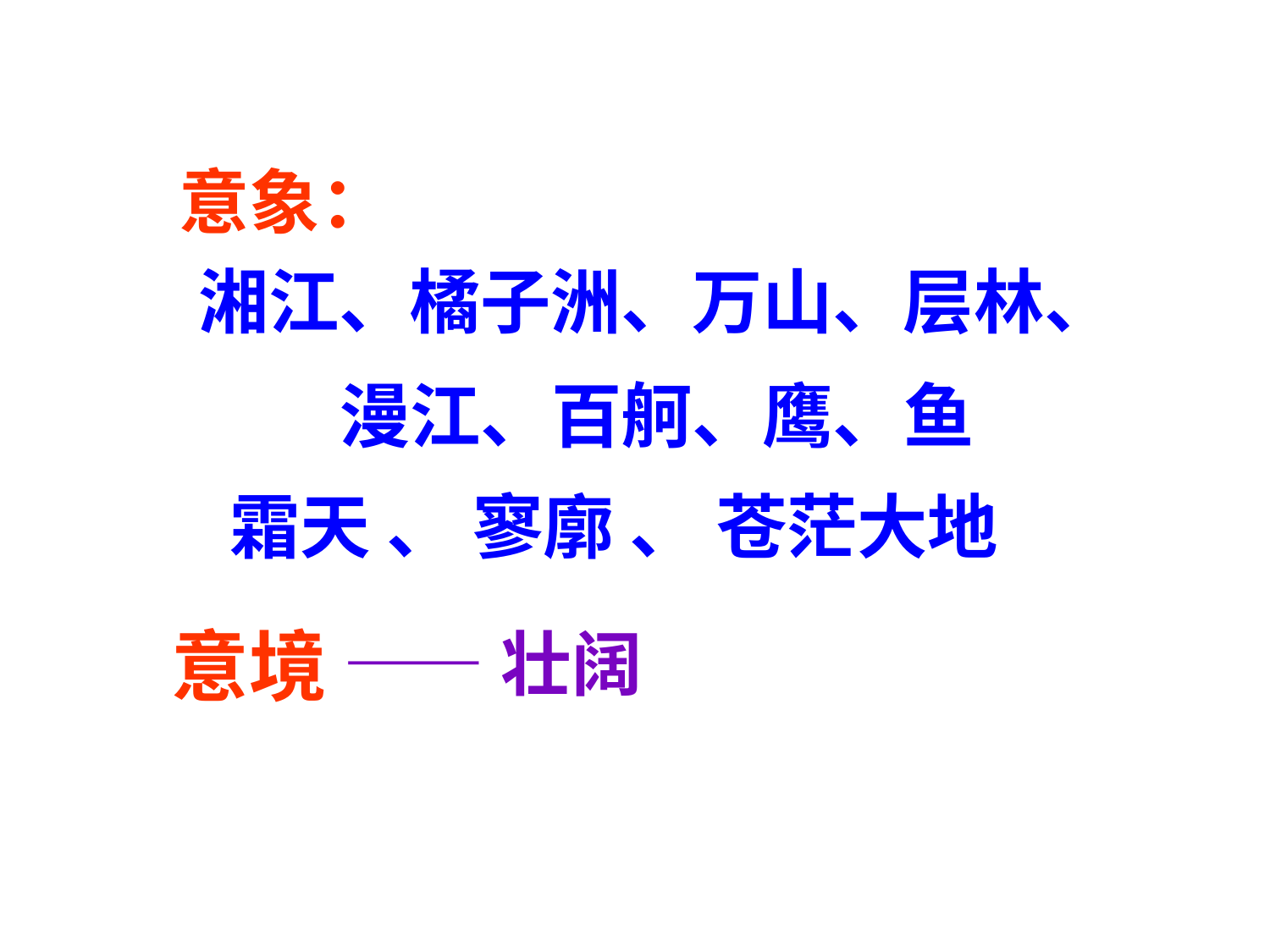

意象：
湘江、橘子洲、万山、层林、漫江、百舸、鹰、鱼
霜天 、 寥廓 、 苍茫大地
意境
——壮阔